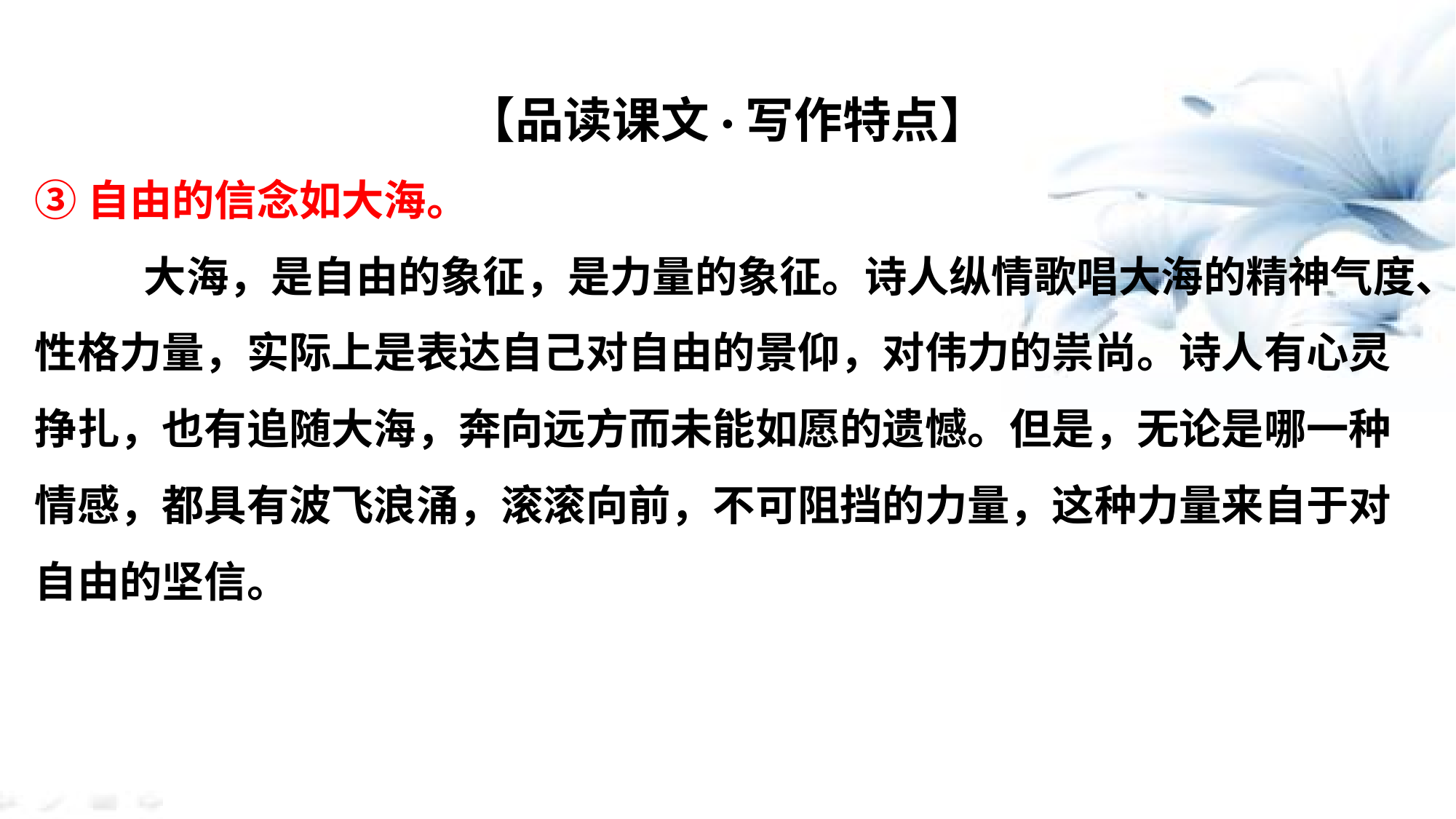

【品读课文·写作特点】
③自由的信念如大海。
	大海，是自由的象征，是力量的象征。诗人纵情歌唱大海的精神气度、性格力量，实际上是表达自己对自由的景仰，对伟力的祟尚。诗人有心灵挣扎，也有追随大海，奔向远方而未能如愿的遗憾。但是，无论是哪一种情感，都具有波飞浪涌，滚滚向前，不可阻挡的力量，这种力量来自于对自由的坚信。